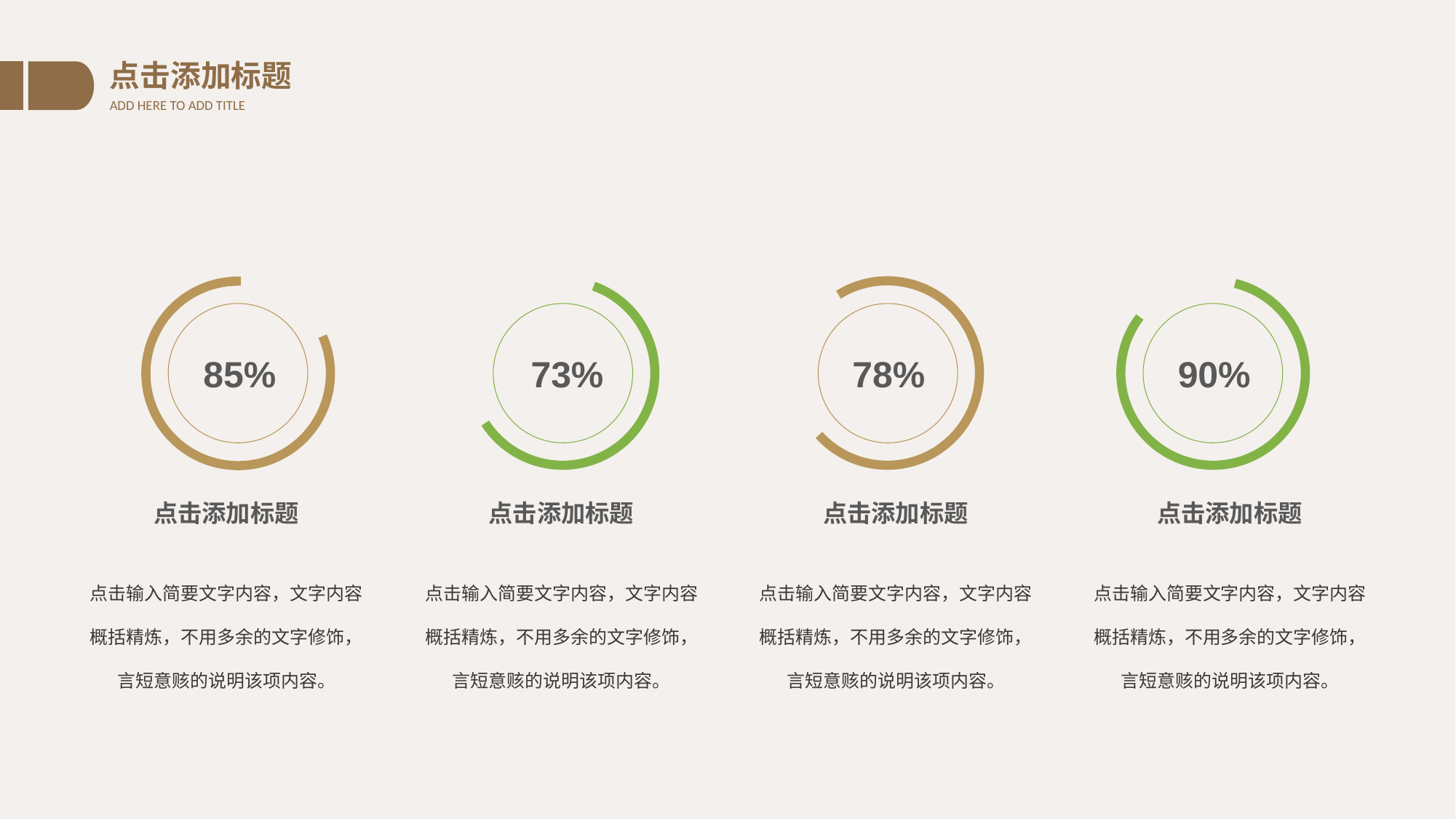

点击添加标题

ADD HERE TO ADD TITLE

85%
73%
90%
78%
点击添加标题
点击添加标题
点击添加标题
点击添加标题
点击输入简要文字内容，文字内容概括精炼，不用多余的文字修饰，言短意赅的说明该项内容。
点击输入简要文字内容，文字内容概括精炼，不用多余的文字修饰，言短意赅的说明该项内容。
点击输入简要文字内容，文字内容概括精炼，不用多余的文字修饰，言短意赅的说明该项内容。
点击输入简要文字内容，文字内容概括精炼，不用多余的文字修饰，言短意赅的说明该项内容。